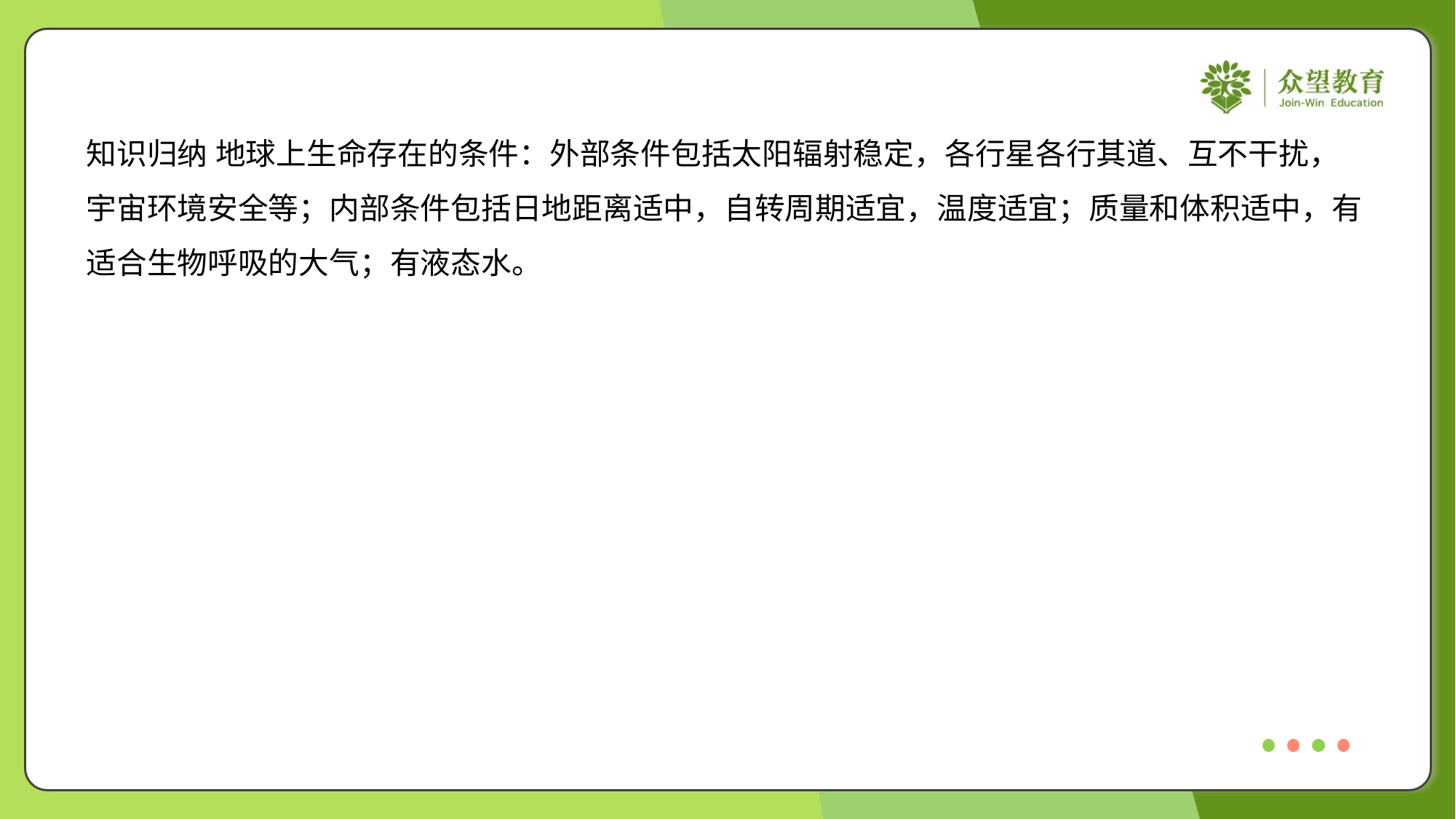

知识归纳 地球上生命存在的条件：外部条件包括太阳辐射稳定，各行星各行其道、互不干扰，
宇宙环境安全等；内部条件包括日地距离适中，自转周期适宜，温度适宜；质量和体积适中，有
适合生物呼吸的大气；有液态水。